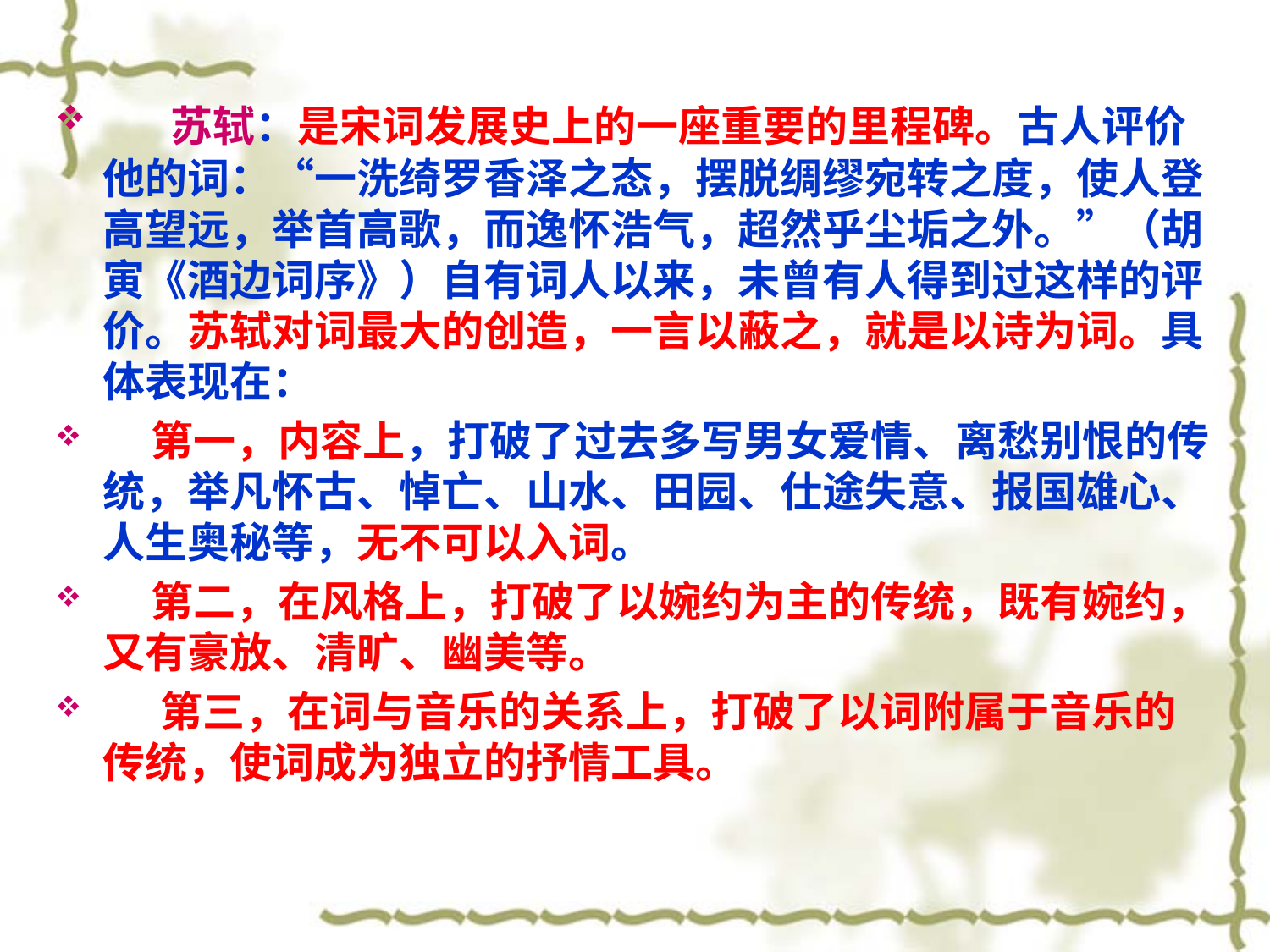

苏轼：是宋词发展史上的一座重要的里程碑。古人评价他的词：“一洗绮罗香泽之态，摆脱绸缪宛转之度，使人登高望远，举首高歌，而逸怀浩气，超然乎尘垢之外。”（胡寅《酒边词序》）自有词人以来，未曾有人得到过这样的评价。苏轼对词最大的创造，一言以蔽之，就是以诗为词。具体表现在：
    第一，内容上，打破了过去多写男女爱情、离愁别恨的传统，举凡怀古、悼亡、山水、田园、仕途失意、报国雄心、人生奥秘等，无不可以入词。
    第二，在风格上，打破了以婉约为主的传统，既有婉约，又有豪放、清旷、幽美等。
     第三，在词与音乐的关系上，打破了以词附属于音乐的传统，使词成为独立的抒情工具。

#